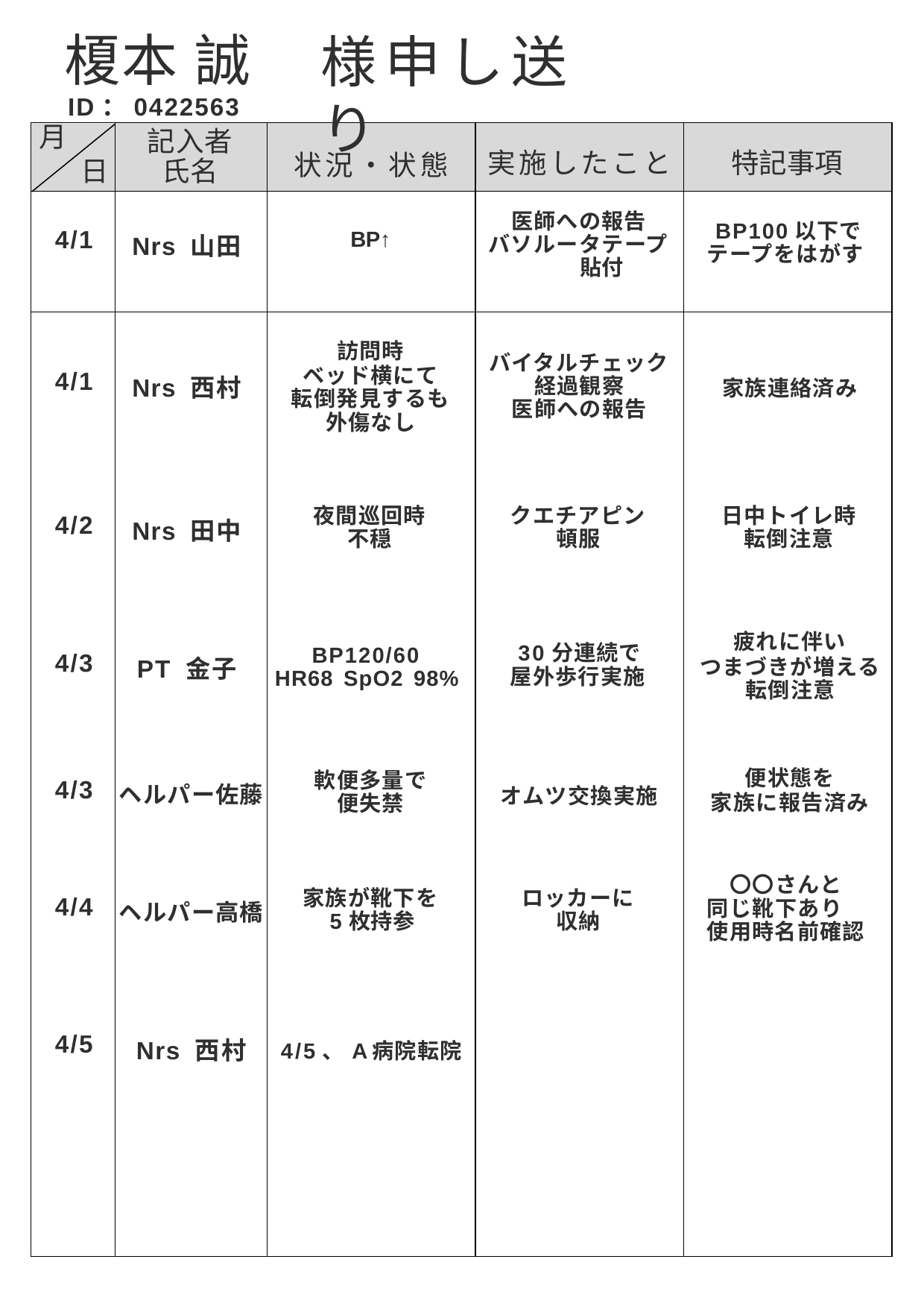

榎本 誠
ID：0422563
# 様申し送り
| 月 日 | 記入者氏名 | 状況・状態 | 実施したこと | 特記事項 |
| --- | --- | --- | --- | --- |
| 4/1 | Nrs 山田 | BP↑ | 医師への報告 バソルータテープ 貼付 | BP100以下でテープをはがす |
| 4/1 | Nrs 西村 | 訪問時 ベッド横にて 転倒発見するも外傷なし | バイタルチェック経過観察 医師への報告 | 家族連絡済み |
| 4/2 | Nrs 田中 | 夜間巡回時不穏 | クエチアピン頓服 | 日中トイレ時転倒注意 |
| 4/3 | PT 金子 | BP120/60 HR68 SpO2 98% | 30分連続で屋外歩行実施 | 疲れに伴い つまづきが増える転倒注意 |
| 4/3 | ヘルパー佐藤 | 軟便多量で便失禁 | オムツ交換実施 | 便状態を 家族に報告済み |
| 4/4 | ヘルパー高橋 | 家族が靴下を 5枚持参 | ロッカーに収納 | 〇〇さんと 同じ靴下あり 使用時名前確認 |
| 4/5 | Nrs 西村 | 4/5、A病院転院 |  |  |